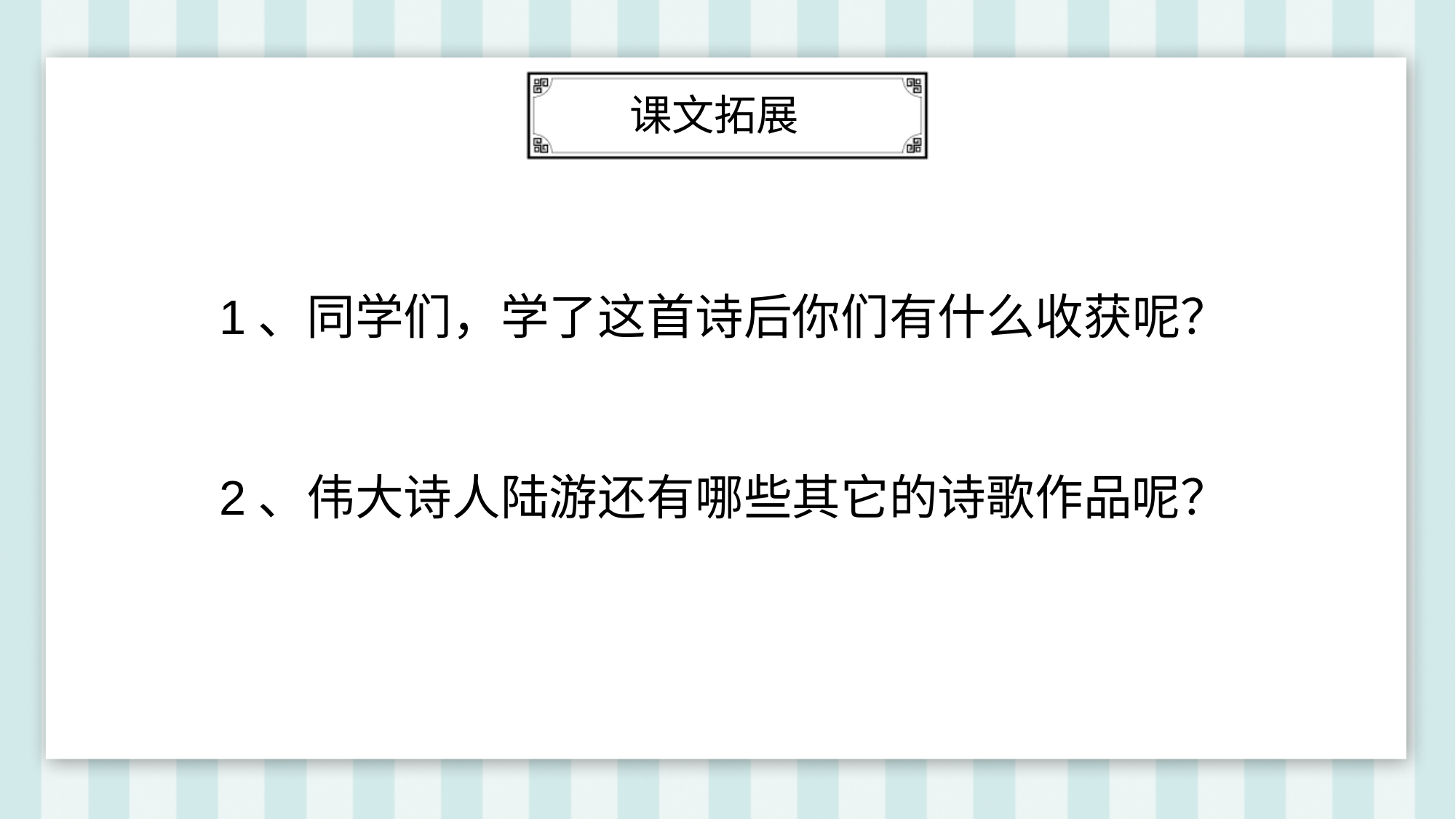

课文拓展
1、同学们，学了这首诗后你们有什么收获呢？
2、伟大诗人陆游还有哪些其它的诗歌作品呢？